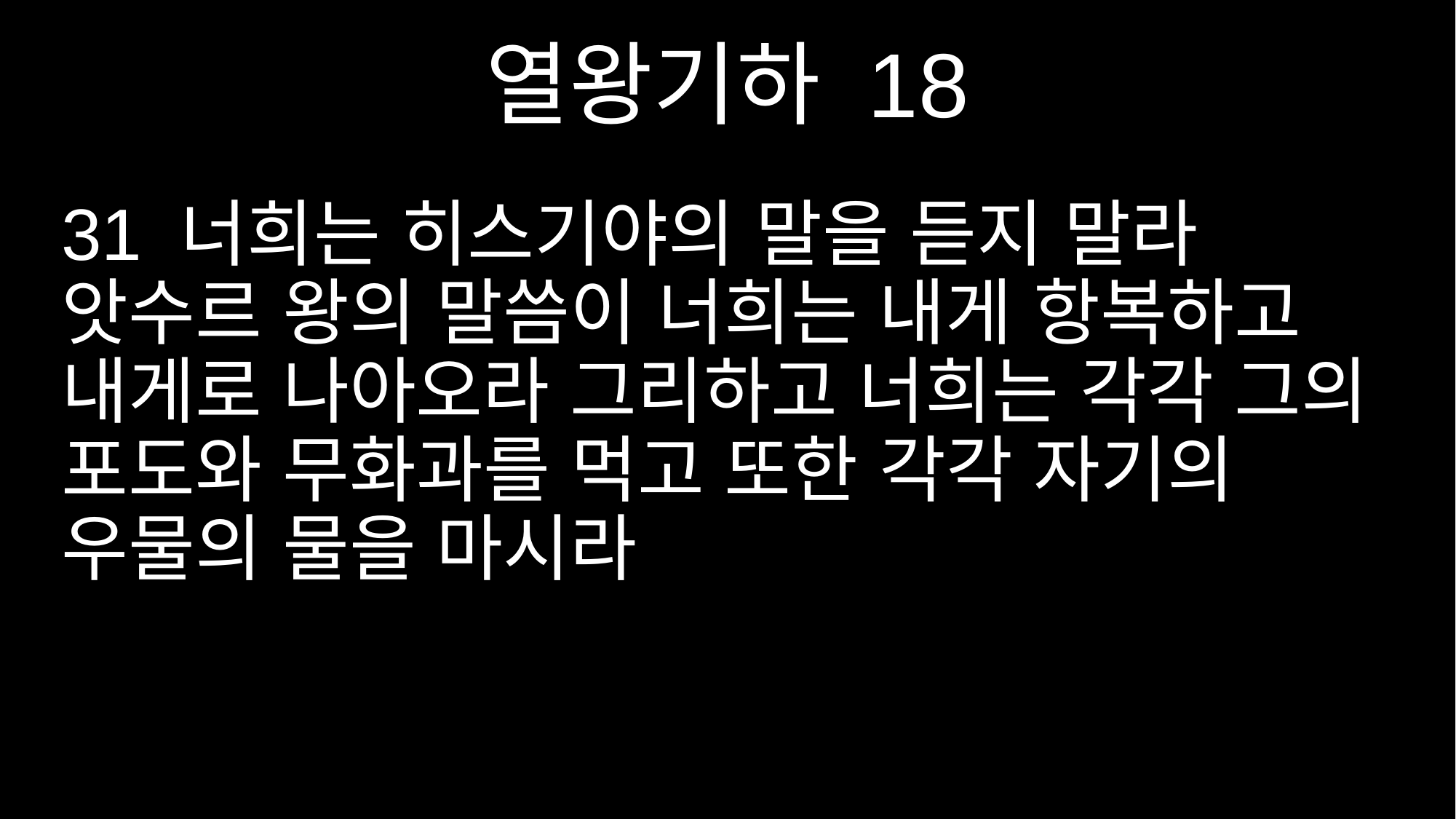

열왕기하 18
31 너희는 히스기야의 말을 듣지 말라 앗수르 왕의 말씀이 너희는 내게 항복하고 내게로 나아오라 그리하고 너희는 각각 그의 포도와 무화과를 먹고 또한 각각 자기의 우물의 물을 마시라